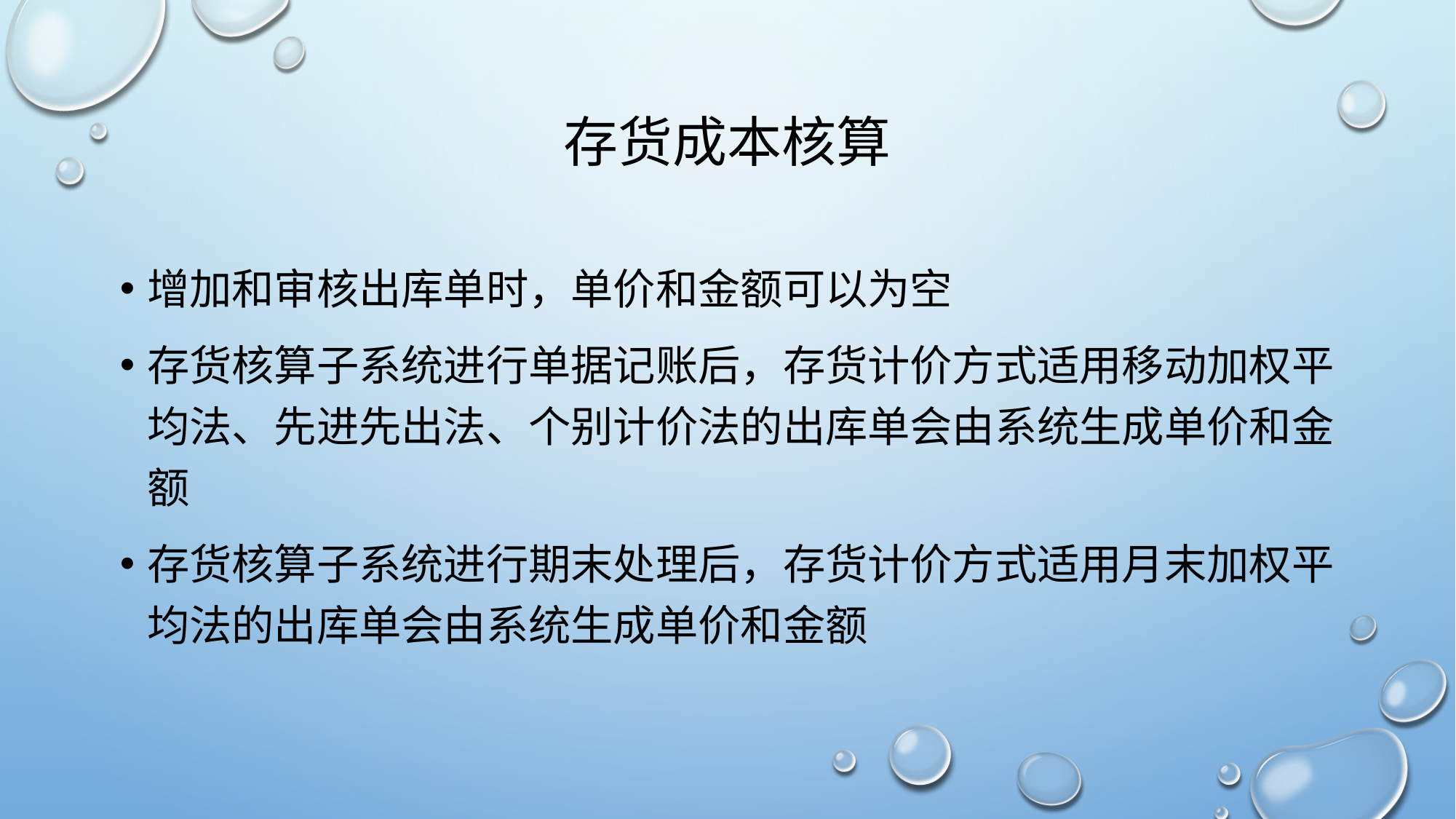

# 存货成本核算
增加和审核出库单时，单价和金额可以为空
存货核算子系统进行单据记账后，存货计价方式适用移动加权平均法、先进先出法、个别计价法的出库单会由系统生成单价和金额
存货核算子系统进行期末处理后，存货计价方式适用月末加权平均法的出库单会由系统生成单价和金额